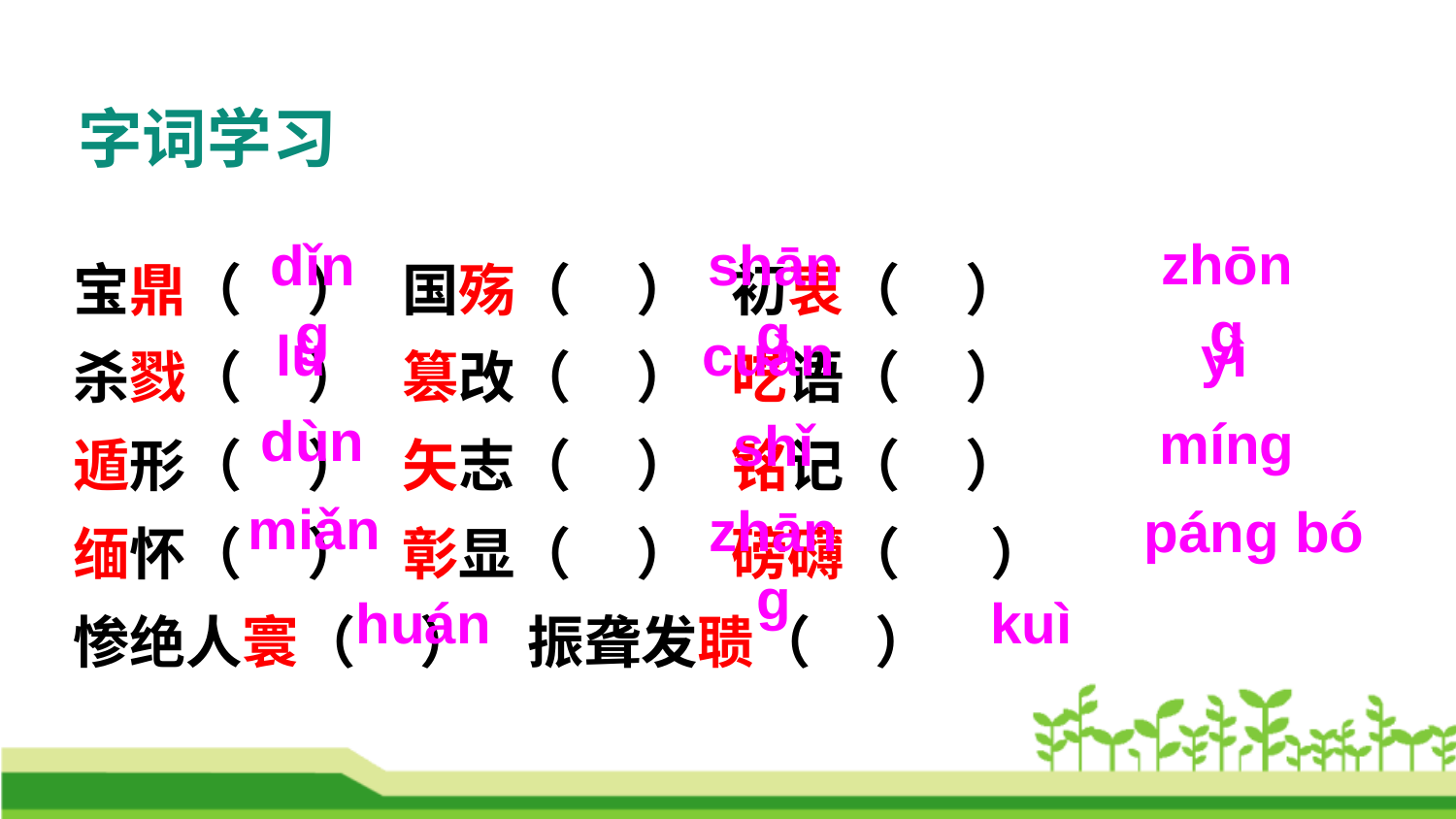

字词学习
zhōnɡ
dǐnɡ
shānɡ
宝鼎（     ）   国殇（     ）   初衷（     ）
杀戮（     ）   篡改（     ）   呓语（     ）
遁形（     ）   矢志（     ）   铭记（     ）
缅怀（     ）   彰显（     ）   磅礴（       ）
惨绝人寰（     ）    振聋发聩（     ）
lù
cuàn
yì
dùn
mínɡ
shǐ
miǎn
zhānɡ
pánɡ bó
huán
kuì